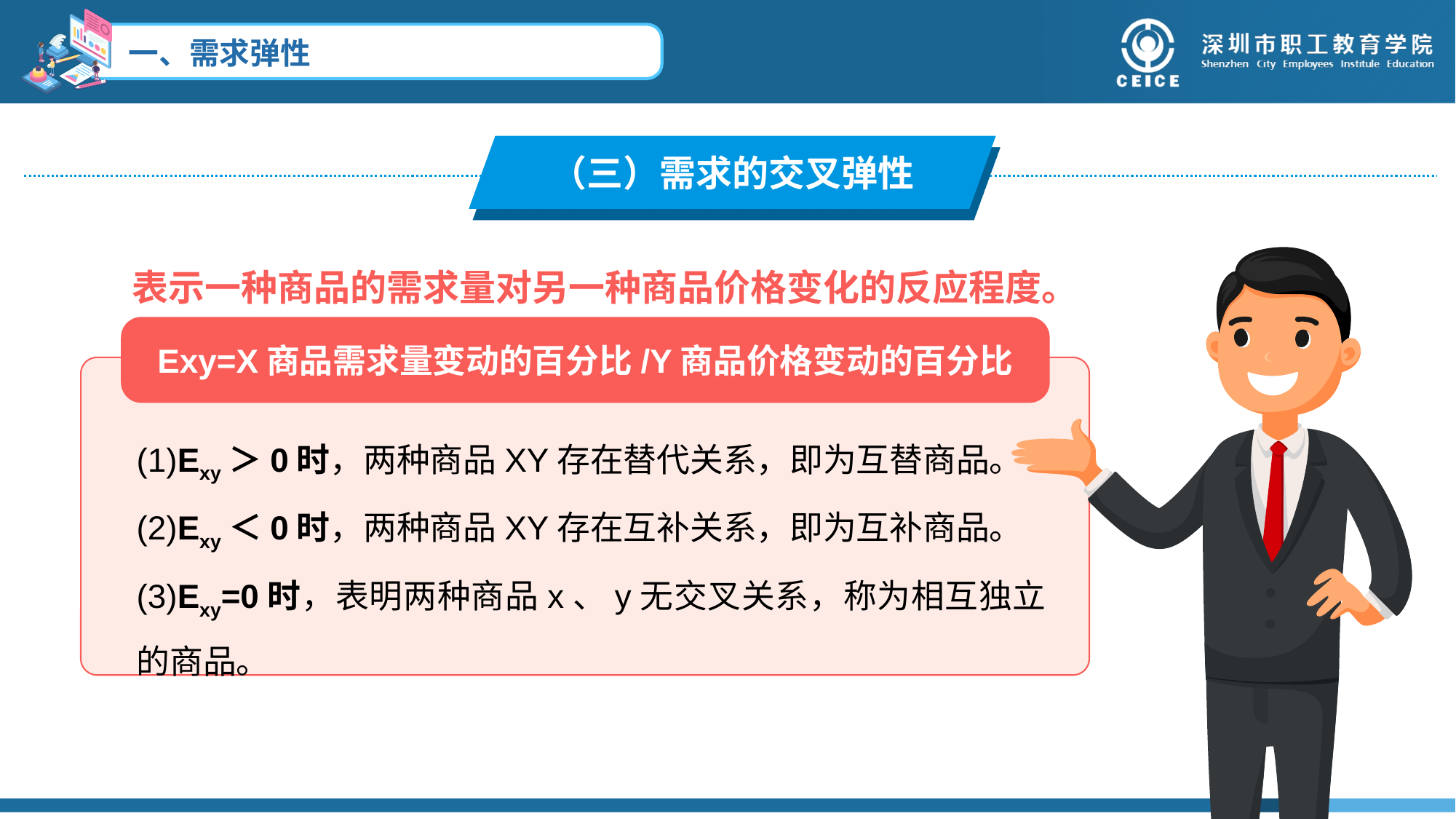

（三）需求的交叉弹性
表示一种商品的需求量对另一种商品价格变化的反应程度。

Exy=X商品需求量变动的百分比/Y商品价格变动的百分比

(1)Exy＞0时，两种商品XY存在替代关系，即为互替商品。
(2)Exy＜0时，两种商品XY存在互补关系，即为互补商品。
(3)Exy=0时，表明两种商品x、y无交叉关系，称为相互独立的商品。